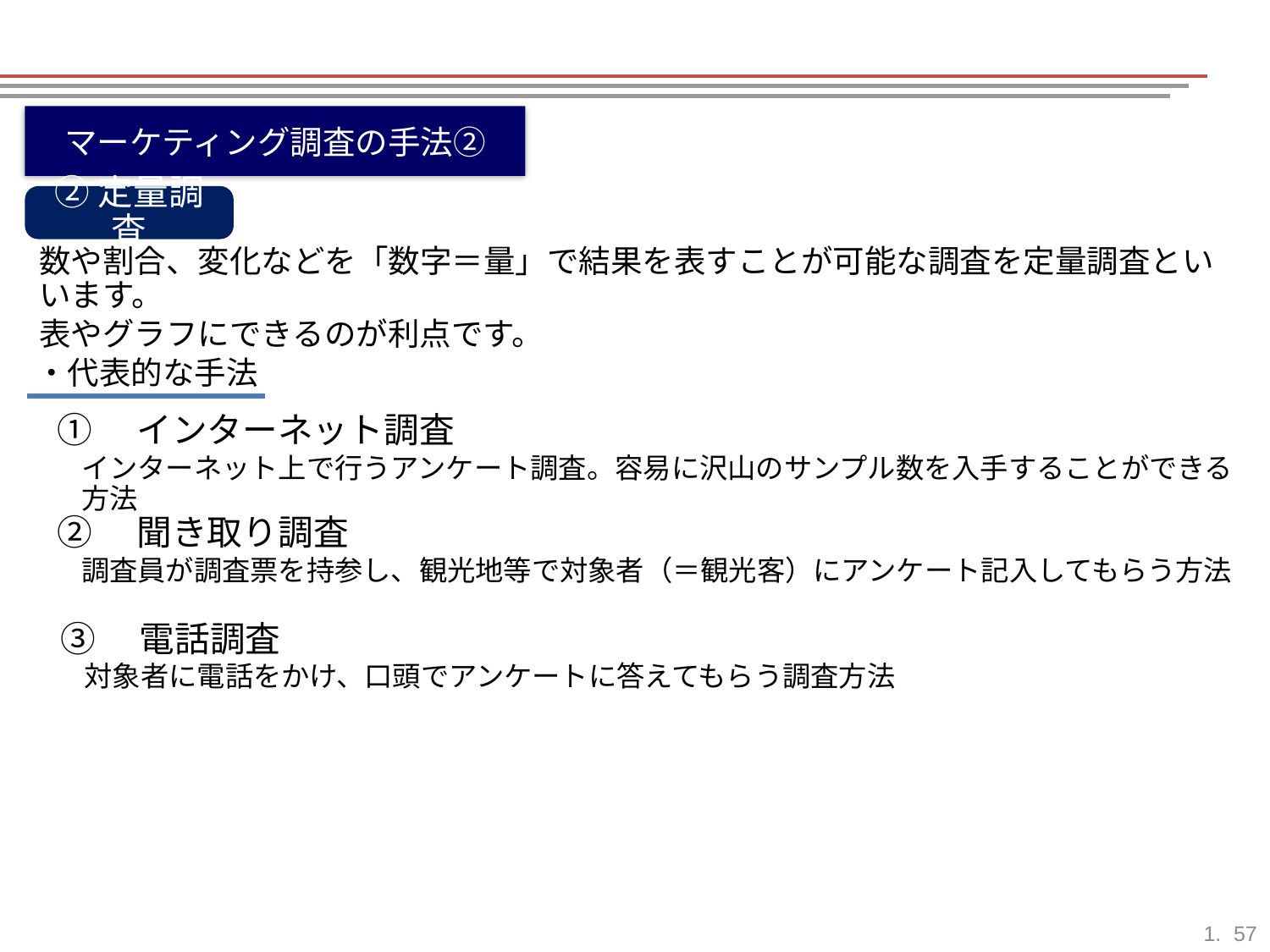

マーケティング調査の手法②

②定量調査
数や割合、変化などを「数字＝量」で結果を表すことが可能な調査を定量調査といいます。
表やグラフにできるのが利点です。
・代表的な手法
①　インターネット調査
インターネット上で行うアンケート調査。容易に沢山のサンプル数を入手することができる方法
②　聞き取り調査
調査員が調査票を持参し、観光地等で対象者（＝観光客）にアンケート記入してもらう方法
③　電話調査
対象者に電話をかけ、口頭でアンケートに答えてもらう調査方法
57